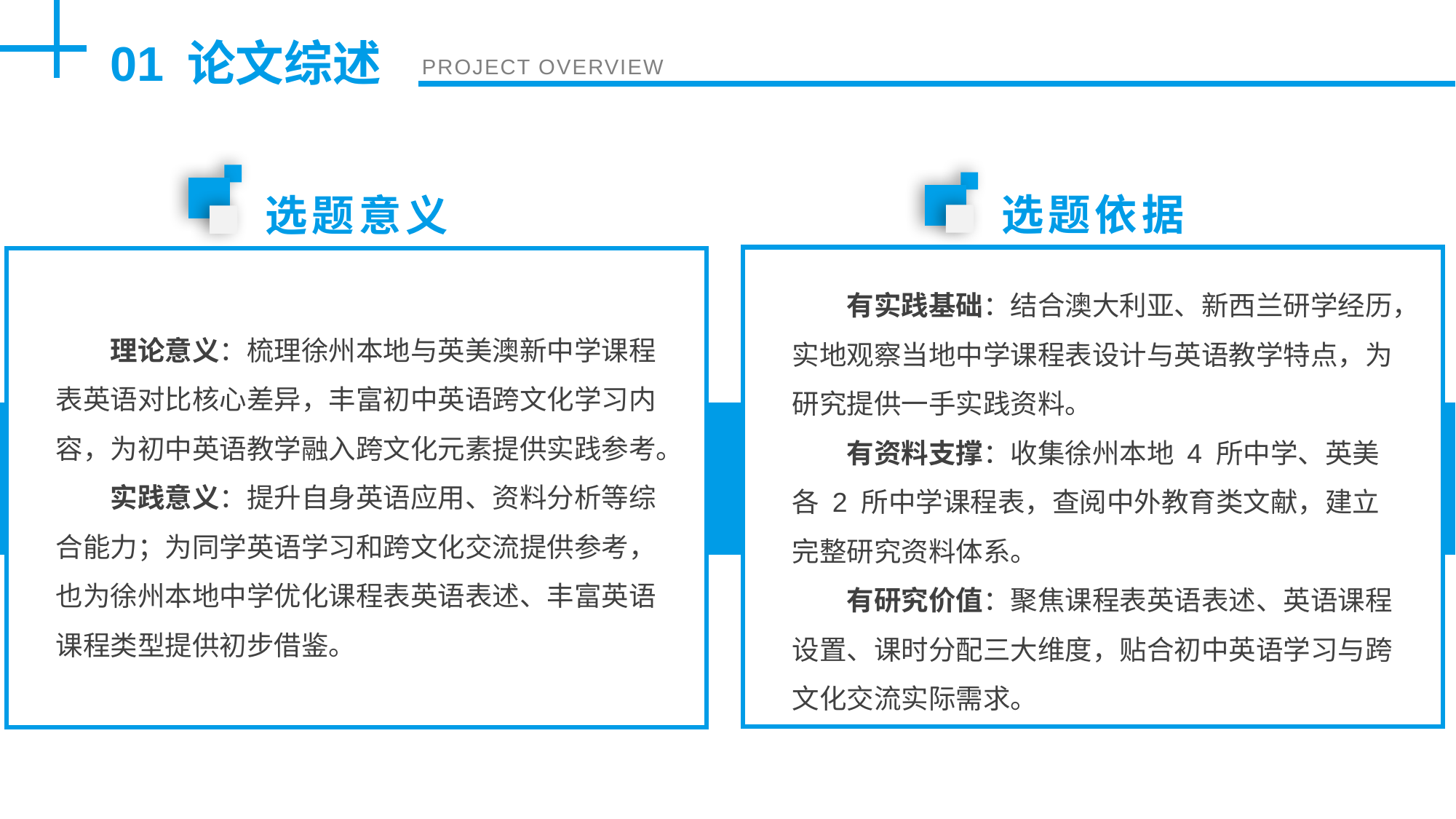

01
论文综述
PROJECT OVERVIEW

选题依据
选题意义

有实践基础：结合澳大利亚、新西兰研学经历，实地观察当地中学课程表设计与英语教学特点，为研究提供一手实践资料。
有资料支撑：收集徐州本地 4 所中学、英美各 2 所中学课程表，查阅中外教育类文献，建立完整研究资料体系。
有研究价值：聚焦课程表英语表述、英语课程设置、课时分配三大维度，贴合初中英语学习与跨文化交流实际需求。

理论意义：梳理徐州本地与英美澳新中学课程表英语对比核心差异，丰富初中英语跨文化学习内容，为初中英语教学融入跨文化元素提供实践参考。
实践意义：提升自身英语应用、资料分析等综合能力；为同学英语学习和跨文化交流提供参考，也为徐州本地中学优化课程表英语表述、丰富英语课程类型提供初步借鉴。